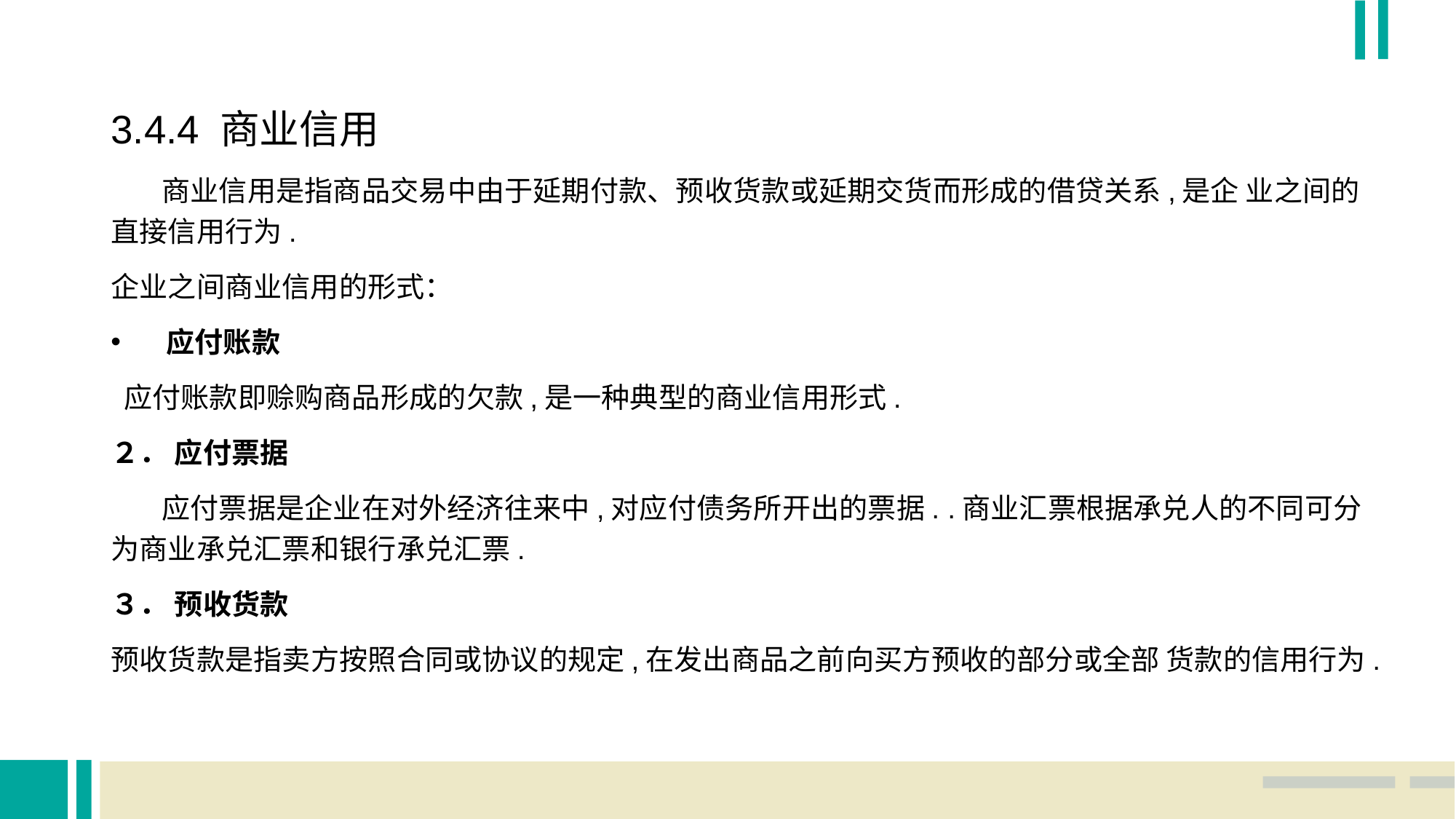

3.4.4 商业信用
       商业信用是指商品交易中由于延期付款、预收货款或延期交货而形成的借贷关系,是企 业之间的直接信用行为.
企业之间商业信用的形式：
应付账款
 应付账款即赊购商品形成的欠款,是一种典型的商业信用形式.
２． 应付票据
       应付票据是企业在对外经济往来中,对应付债务所开出的票据. .商业汇票根据承兑人的不同可分为商业承兑汇票和银行承兑汇票.
３． 预收货款
预收货款是指卖方按照合同或协议的规定,在发出商品之前向买方预收的部分或全部 货款的信用行为.